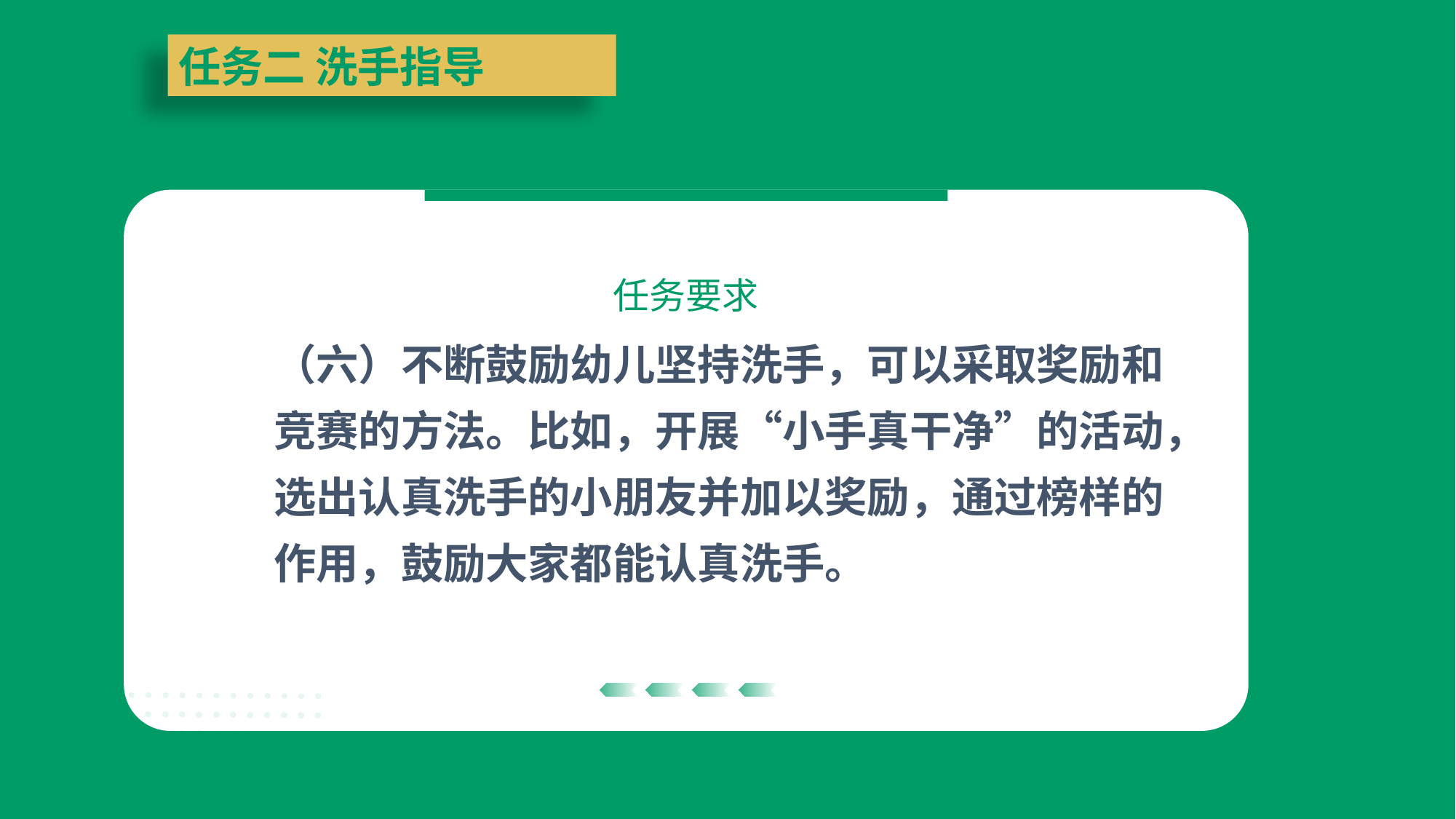

任务二 洗手指导

任务要求
（六）不断鼓励幼儿坚持洗手，可以采取奖励和竞赛的方法。比如，开展“小手真干净”的活动，选出认真洗手的小朋友并加以奖励，通过榜样的作用，鼓励大家都能认真洗手。